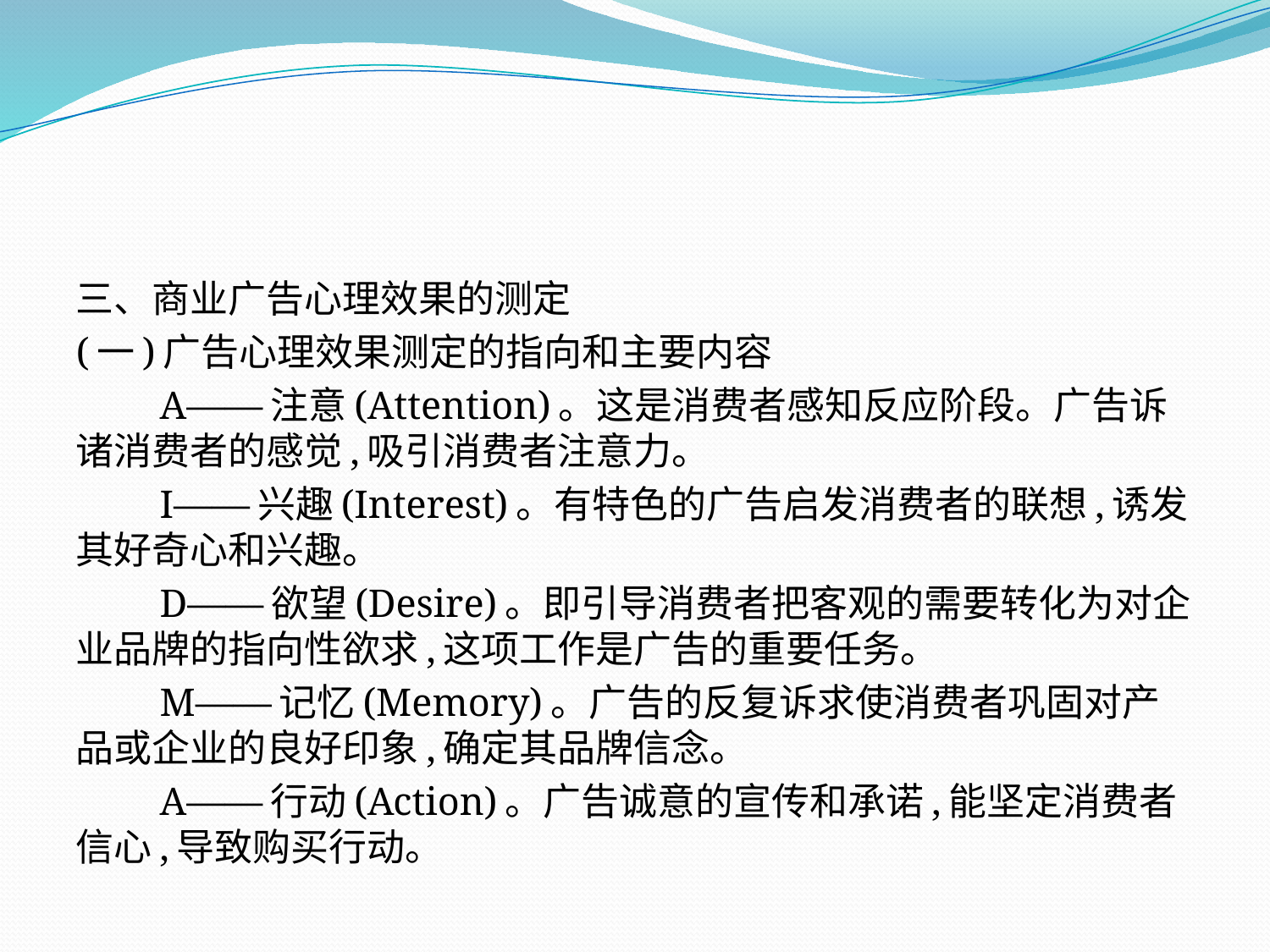

三、商业广告心理效果的测定
(一)广告心理效果测定的指向和主要内容
　　A——注意(Attention)。这是消费者感知反应阶段。广告诉诸消费者的感觉,吸引消费者注意力。
　　I——兴趣(Interest)。有特色的广告启发消费者的联想,诱发其好奇心和兴趣。
　　D——欲望(Desire)。即引导消费者把客观的需要转化为对企业品牌的指向性欲求,这项工作是广告的重要任务。
　　M——记忆(Memory)。广告的反复诉求使消费者巩固对产品或企业的良好印象,确定其品牌信念。
　　A——行动(Action)。广告诚意的宣传和承诺,能坚定消费者信心,导致购买行动。